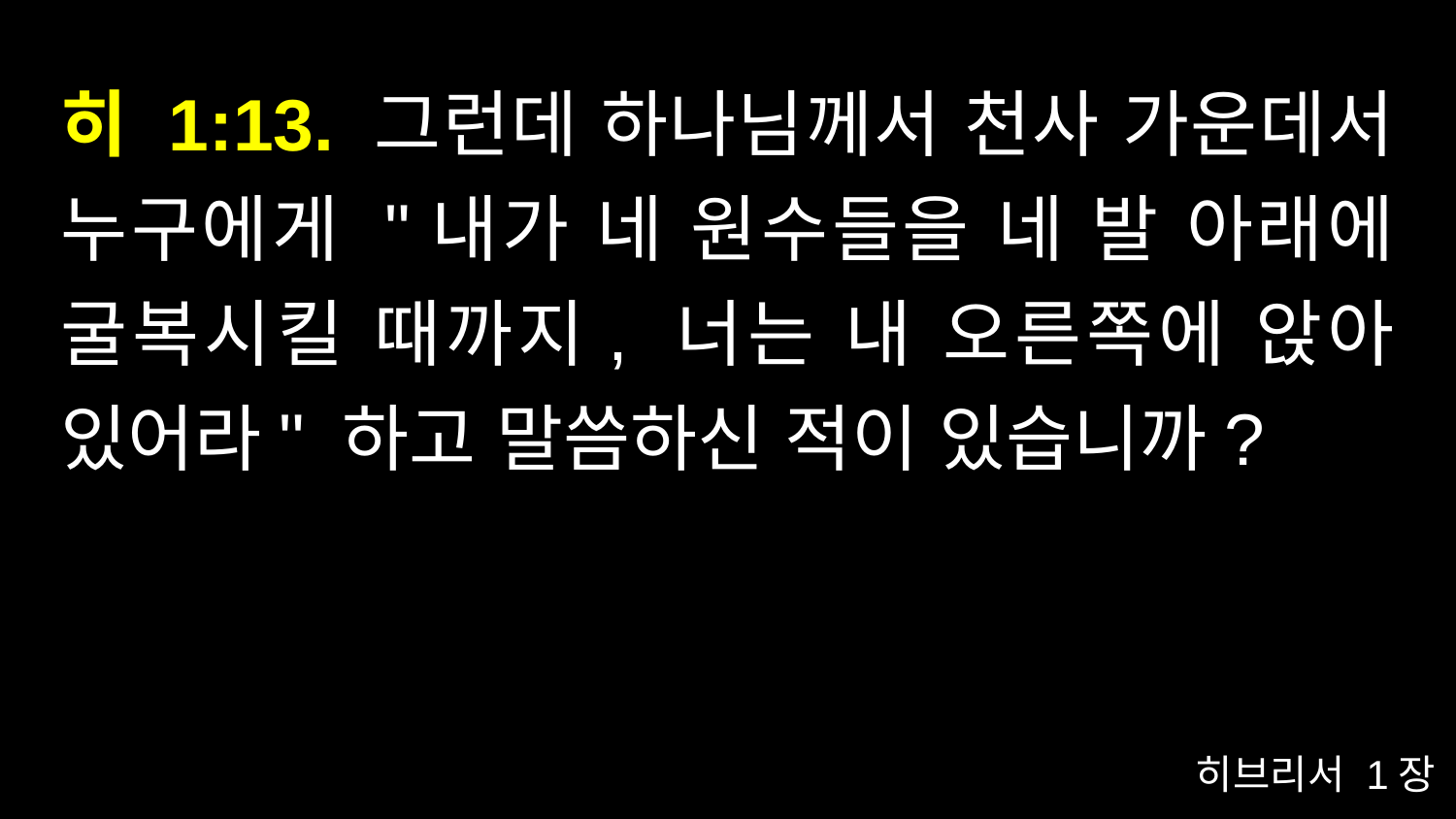

# 히 1:13. 그런데 하나님께서 천사 가운데서 누구에게 "내가 네 원수들을 네 발 아래에 굴복시킬 때까지, 너는 내 오른쪽에 앉아 있어라" 하고 말씀하신 적이 있습니까?
히브리서 1장